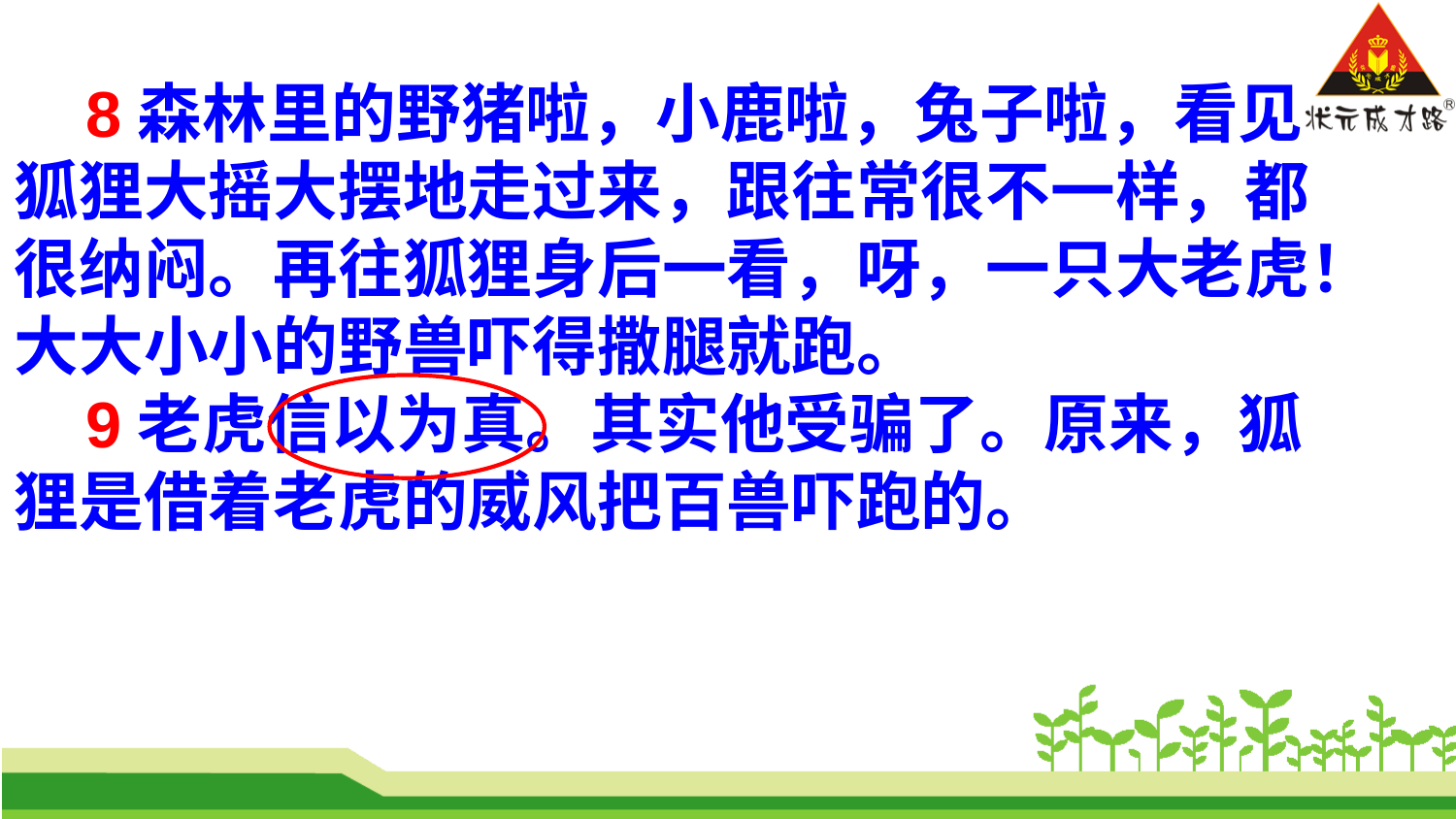

8森林里的野猪啦，小鹿啦，兔子啦，看见狐狸大摇大摆地走过来，跟往常很不一样，都很纳闷。再往狐狸身后一看，呀，一只大老虎！大大小小的野兽吓得撒腿就跑。
    9老虎信以为真。其实他受骗了。原来，狐狸是借着老虎的威风把百兽吓跑的。